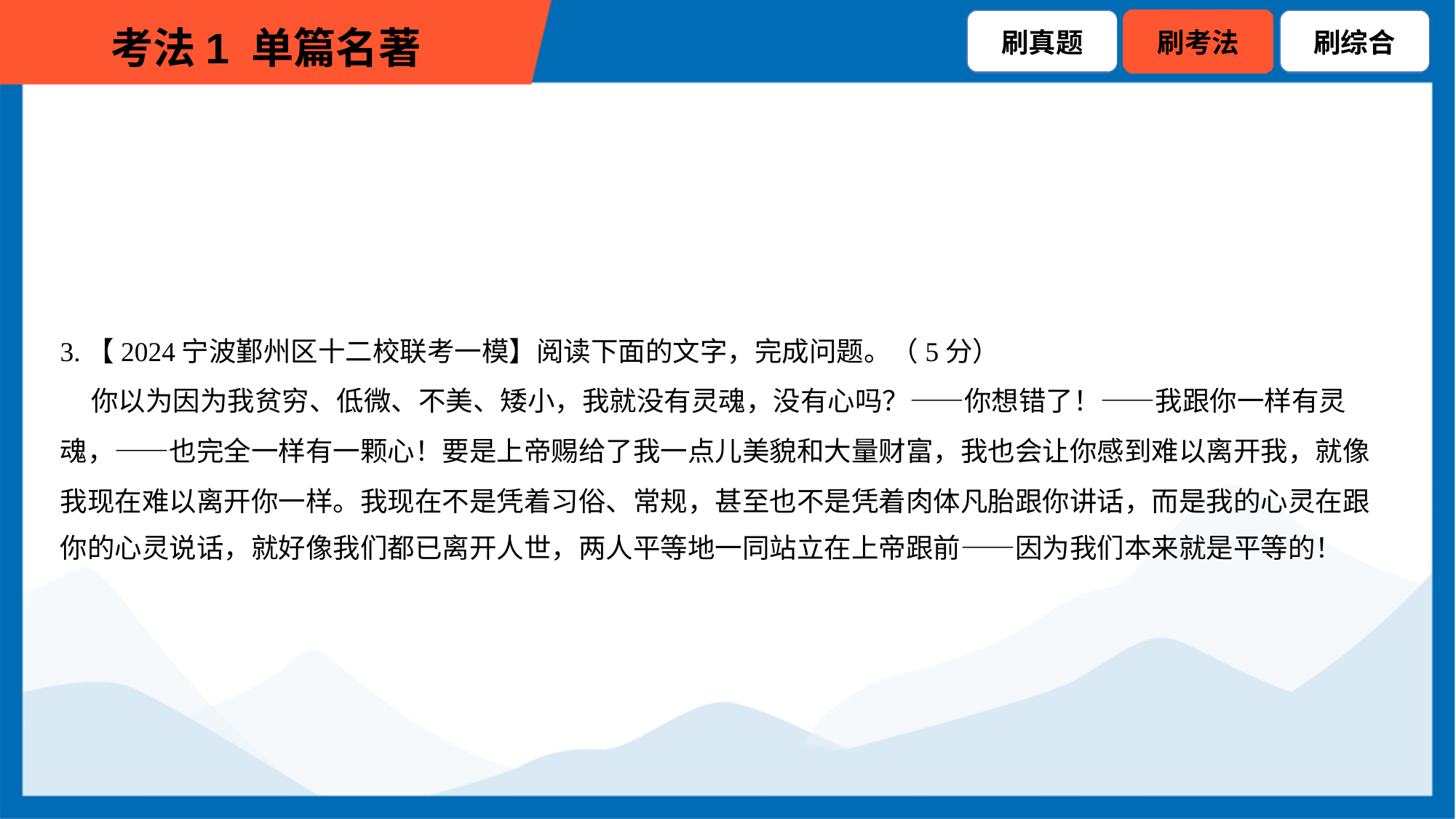

3.【2024宁波鄞州区十二校联考一模】阅读下面的文字，完成问题。（5分）
    你以为因为我贫穷、低微、不美、矮小，我就没有灵魂，没有心吗？——你想错了！——我跟你一样有灵
魂，——也完全一样有一颗心！要是上帝赐给了我一点儿美貌和大量财富，我也会让你感到难以离开我，就像
我现在难以离开你一样。我现在不是凭着习俗、常规，甚至也不是凭着肉体凡胎跟你讲话，而是我的心灵在跟
你的心灵说话，就好像我们都已离开人世，两人平等地一同站立在上帝跟前——因为我们本来就是平等的！